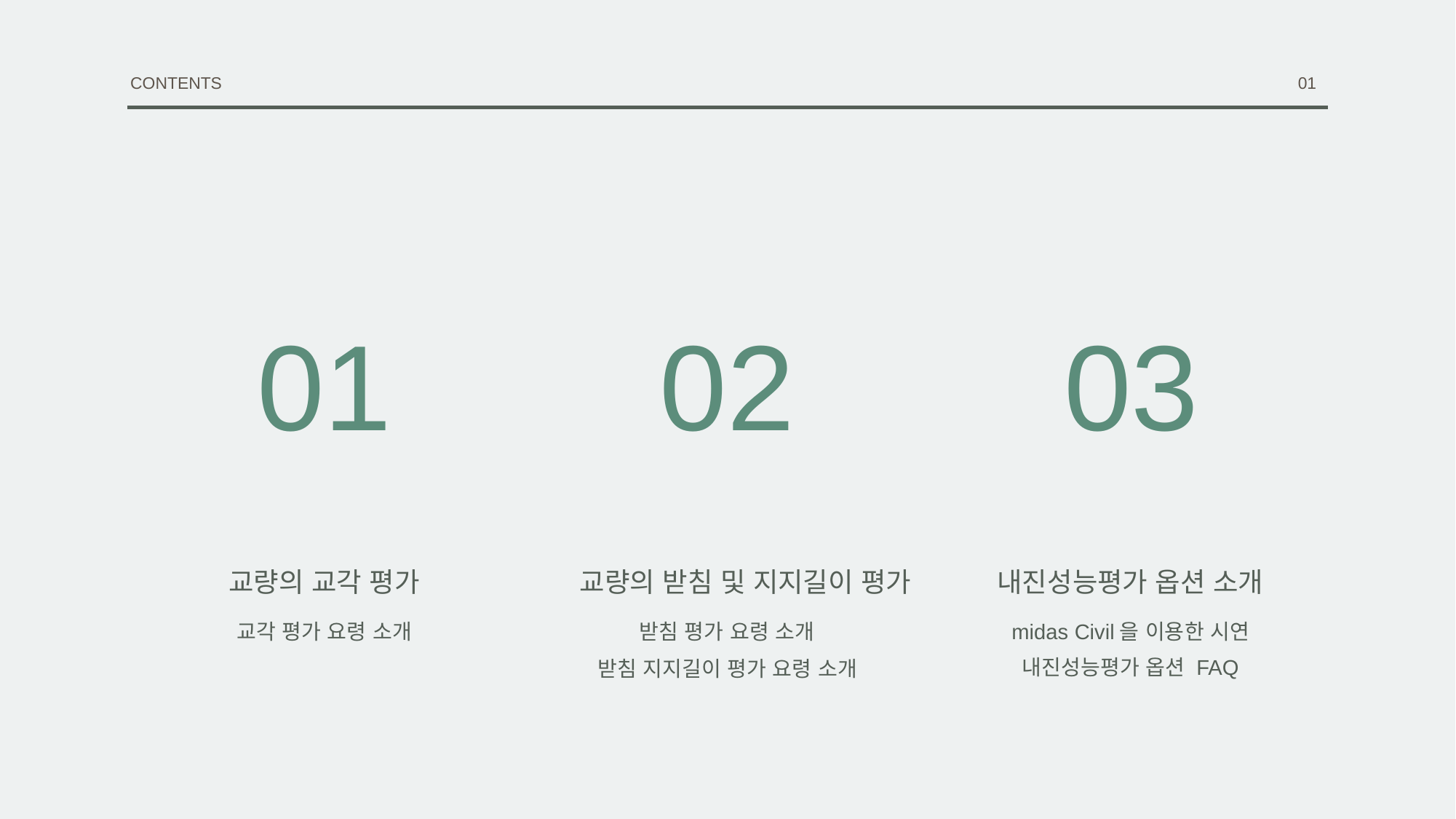

CONTENTS
01
01
03
02
교량의 교각 평가
교량의 받침 및 지지길이 평가
내진성능평가 옵션 소개
교각 평가 요령 소개
받침 평가 요령 소개
받침 지지길이 평가 요령 소개
midas Civil을 이용한 시연
내진성능평가 옵션 FAQ